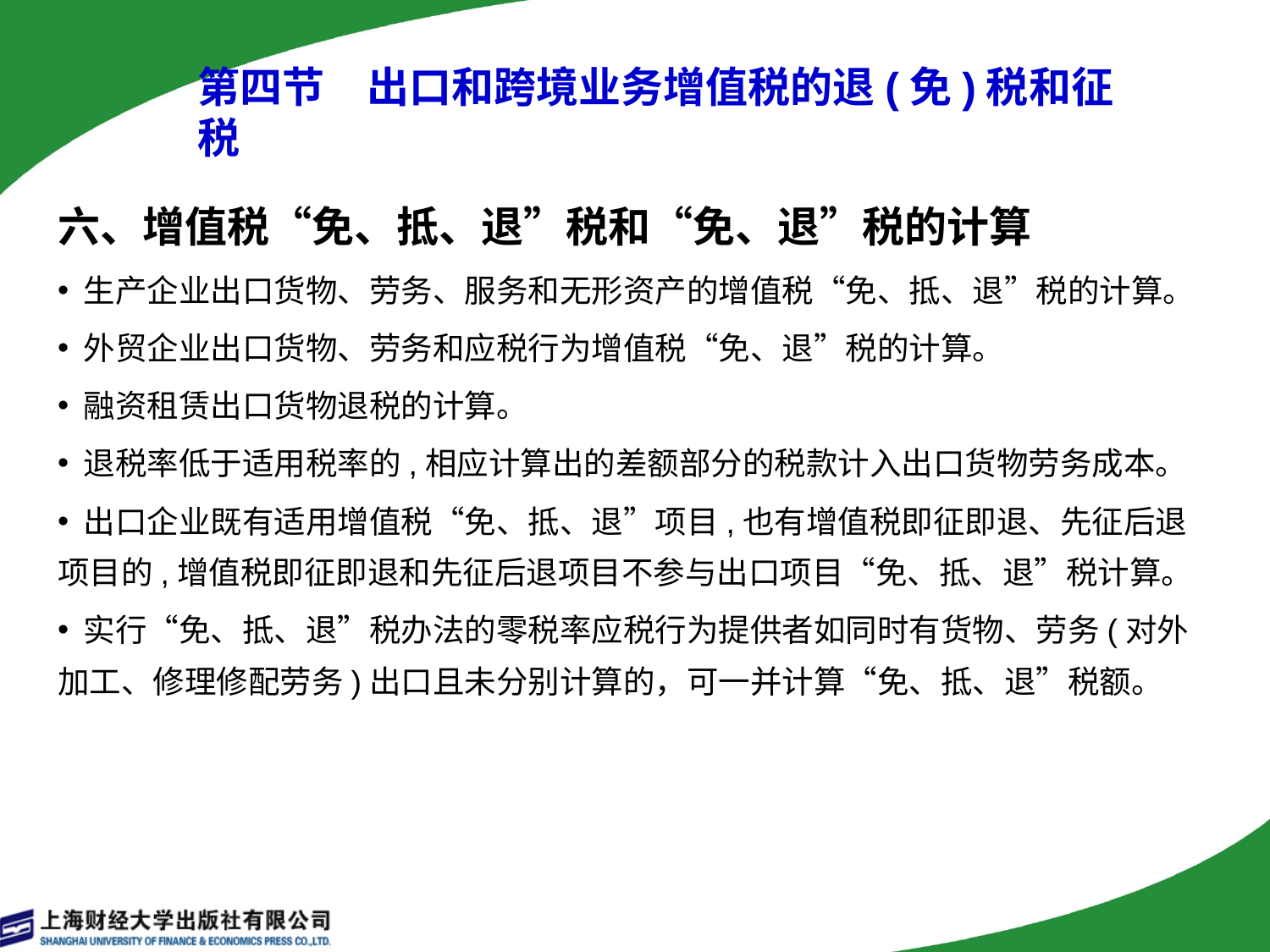

# 第四节　出口和跨境业务增值税的退(免)税和征税
六、增值税“免、抵、退”税和“免、退”税的计算
 生产企业出口货物、劳务、服务和无形资产的增值税“免、抵、退”税的计算。
 外贸企业出口货物、劳务和应税行为增值税“免、退”税的计算。
 融资租赁出口货物退税的计算。
 退税率低于适用税率的,相应计算出的差额部分的税款计入出口货物劳务成本。
 出口企业既有适用增值税“免、抵、退”项目,也有增值税即征即退、先征后退项目的,增值税即征即退和先征后退项目不参与出口项目“免、抵、退”税计算。
 实行“免、抵、退”税办法的零税率应税行为提供者如同时有货物、劳务(对外加工、修理修配劳务)出口且未分别计算的，可一并计算“免、抵、退”税额。